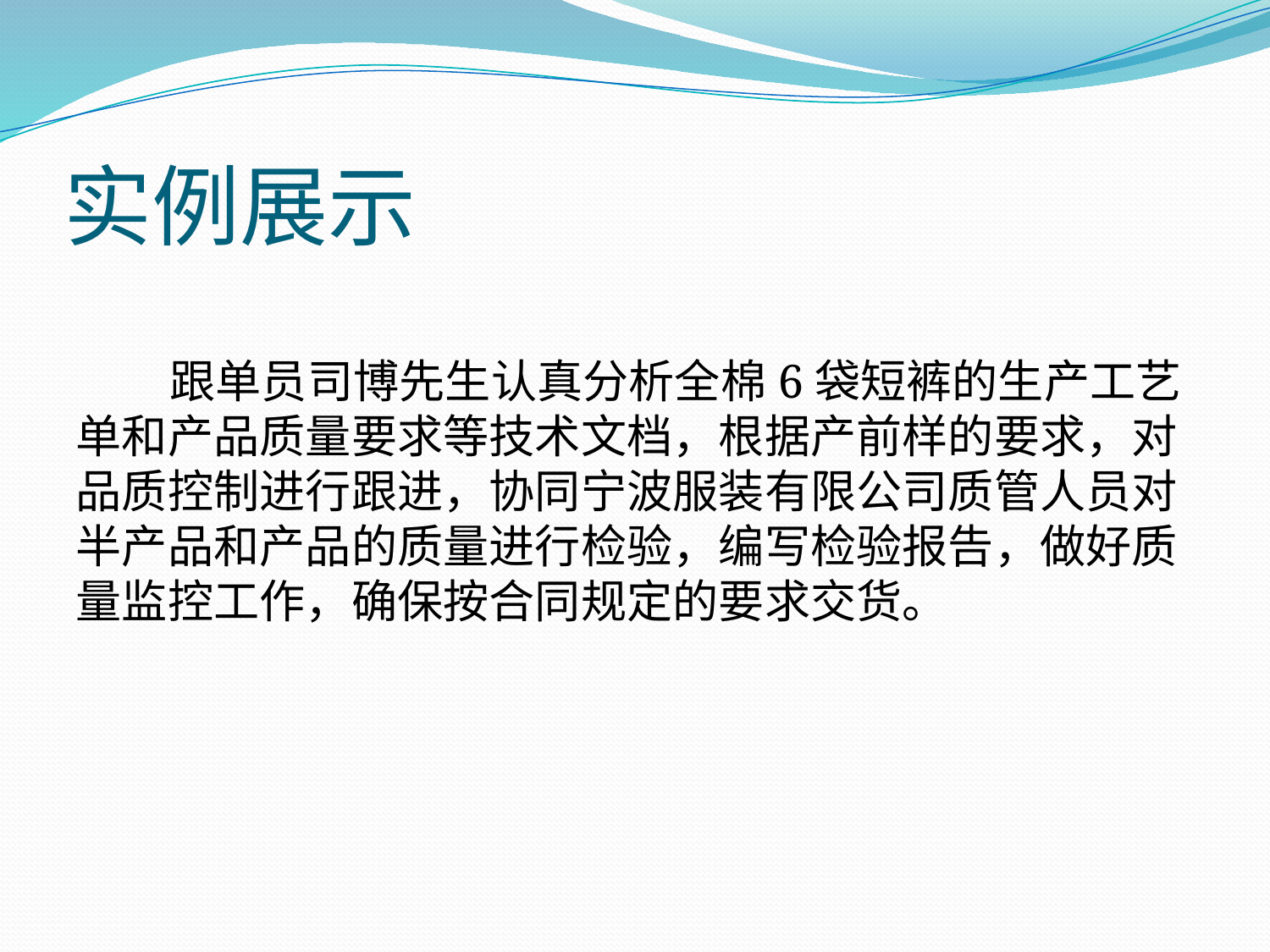

# 实例展示
        跟单员司博先生认真分析全棉6袋短裤的生产工艺单和产品质量要求等技术文档，根据产前样的要求，对品质控制进行跟进，协同宁波服装有限公司质管人员对半产品和产品的质量进行检验，编写检验报告，做好质量监控工作，确保按合同规定的要求交货。